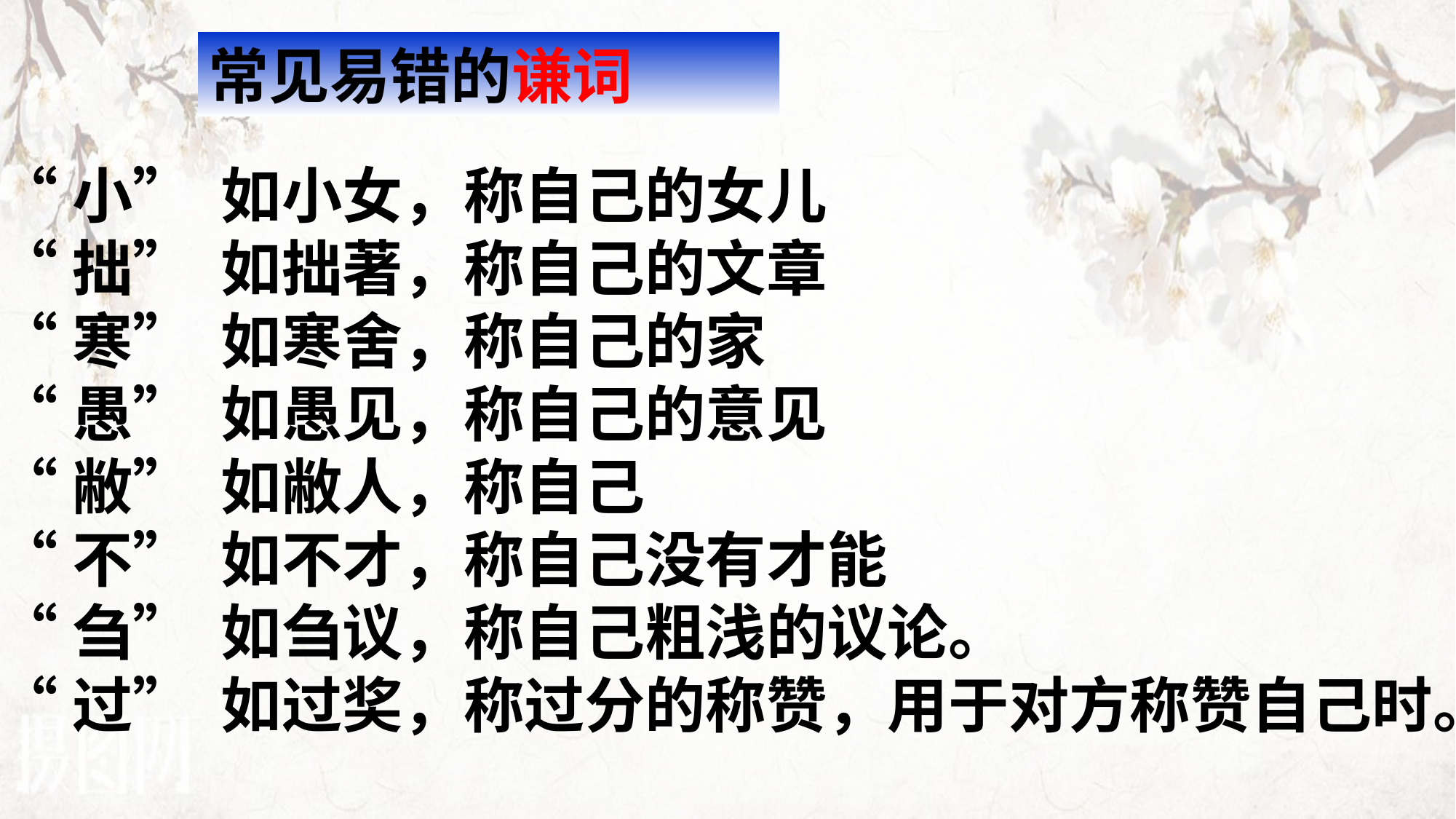

常见易错的谦词
“小”  如小女，称自己的女儿
“拙”  如拙著，称自己的文章
“寒”  如寒舍，称自己的家
“愚”  如愚见，称自己的意见
“敝”  如敝人，称自己
“不”  如不才，称自己没有才能
“刍”  如刍议，称自己粗浅的议论。
“过”  如过奖，称过分的称赞，用于对方称赞自己时。